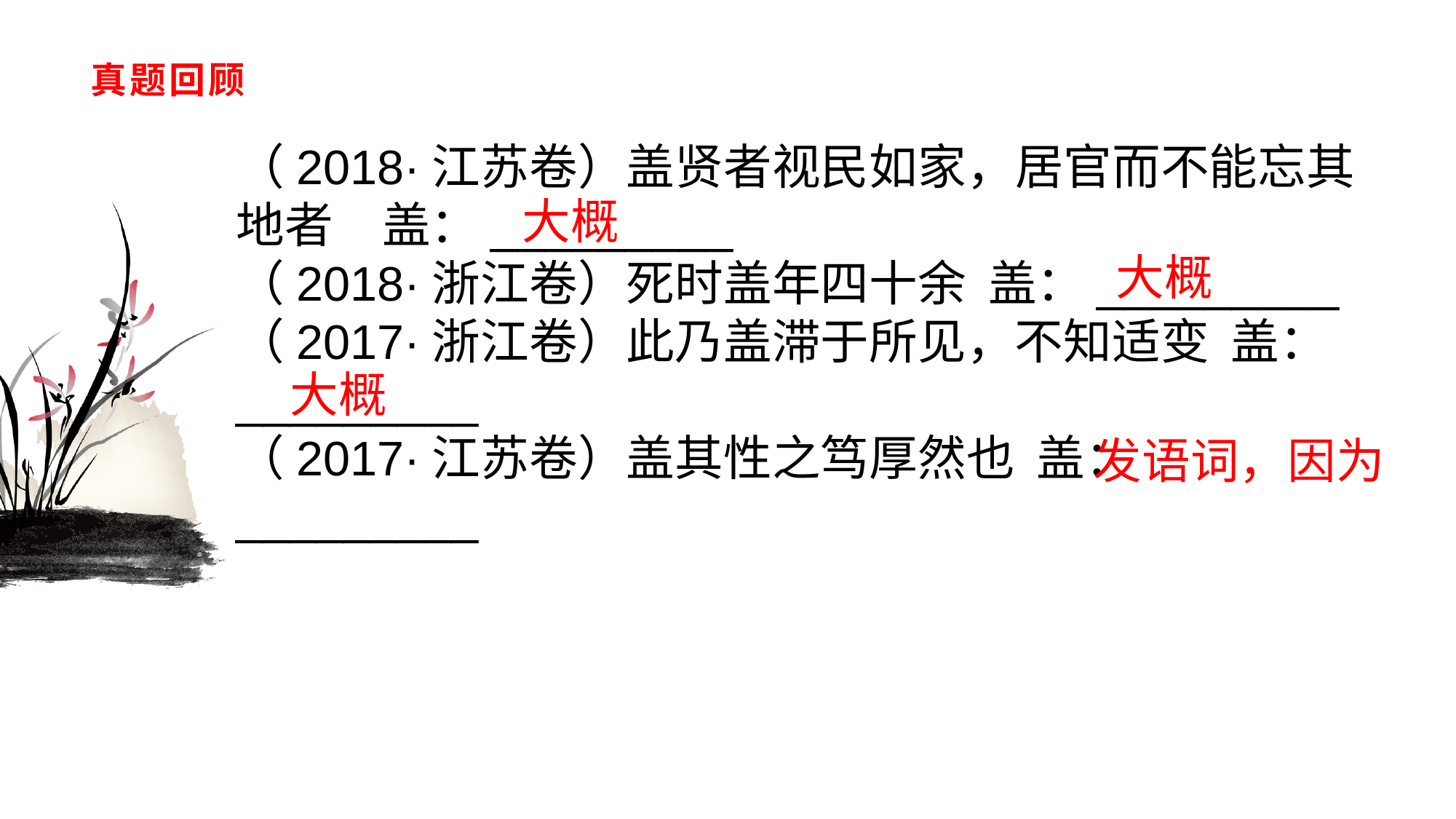

# 真题回顾
（2018·江苏卷）盖贤者视民如家，居官而不能忘其地者　盖：_________（2018·浙江卷）死时盖年四十余  盖：_________（2017·浙江卷）此乃盖滞于所见，不知适变  盖：_________（2017·江苏卷）盖其性之笃厚然也  盖：_________
大概
大概
大概
发语词，因为